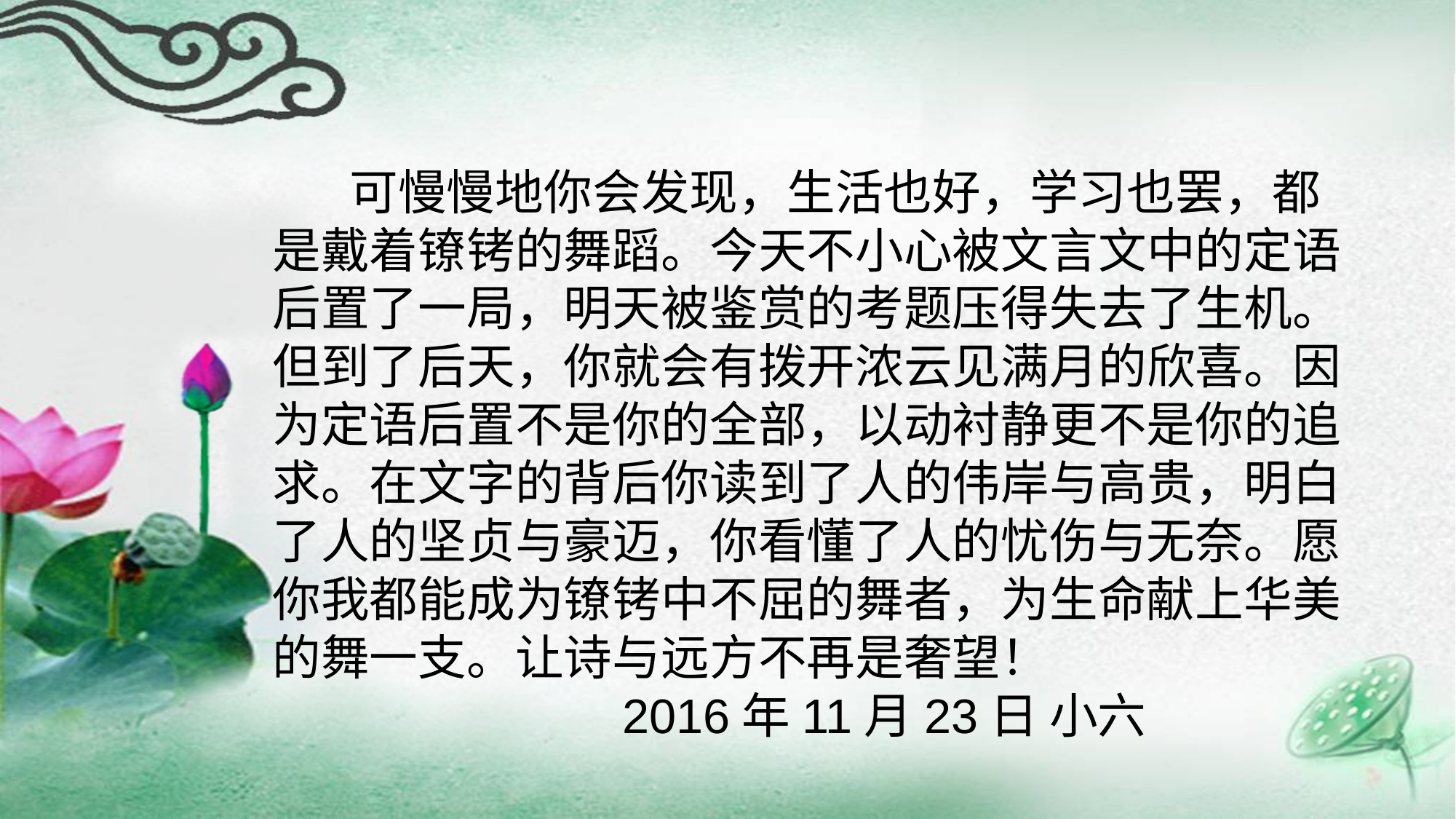

可慢慢地你会发现，生活也好，学习也罢，都是戴着镣铐的舞蹈。今天不小心被文言文中的定语后置了一局，明天被鉴赏的考题压得失去了生机。但到了后天，你就会有拨开浓云见满月的欣喜。因为定语后置不是你的全部，以动衬静更不是你的追求。在文字的背后你读到了人的伟岸与高贵，明白了人的坚贞与豪迈，你看懂了人的忧伤与无奈。愿你我都能成为镣铐中不屈的舞者，为生命献上华美的舞一支。让诗与远方不再是奢望！
                          2016年11月23日 小六